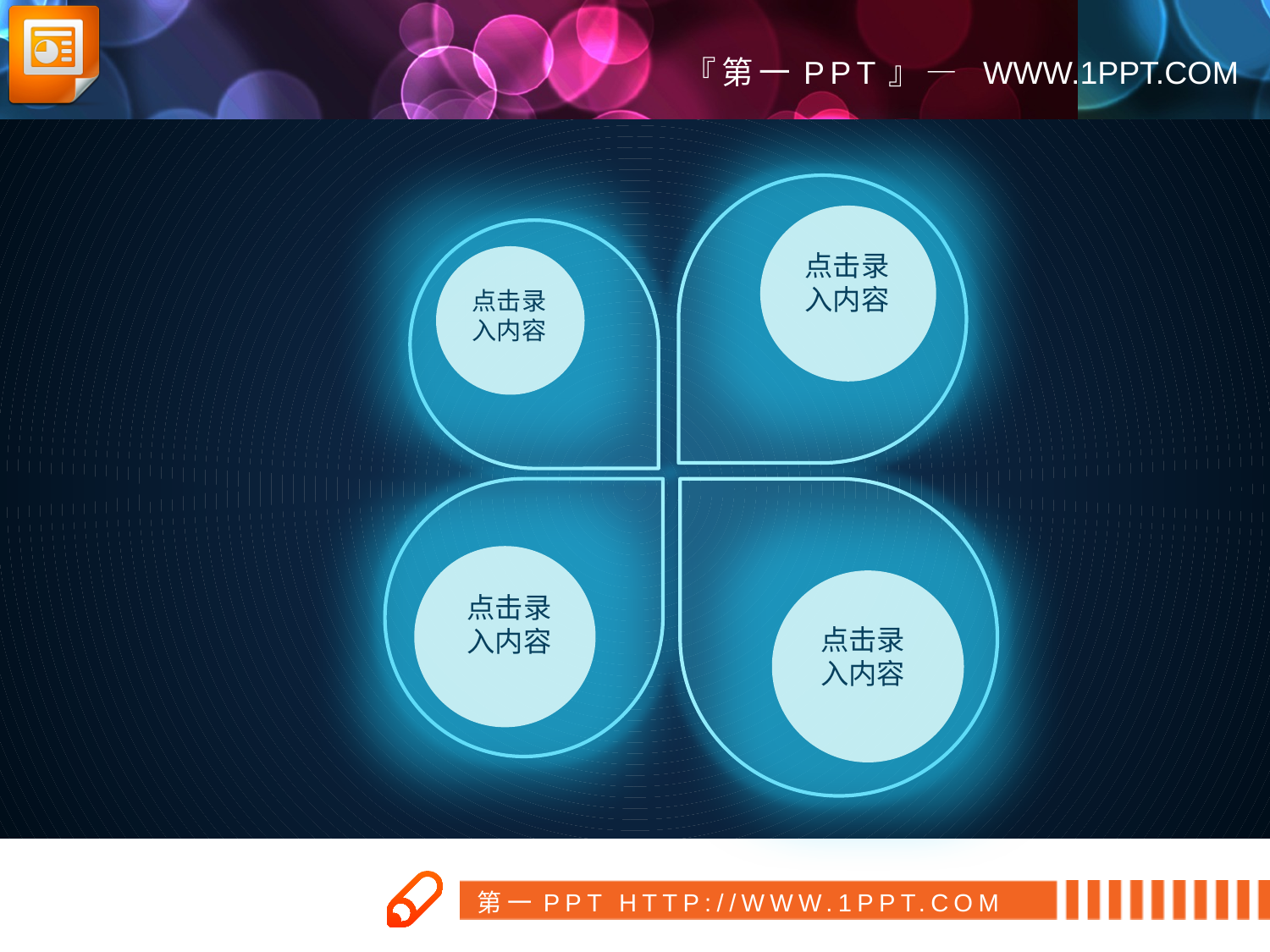

点击录
入内容

点击录
入内容

点击录
入内容

点击录
入内容